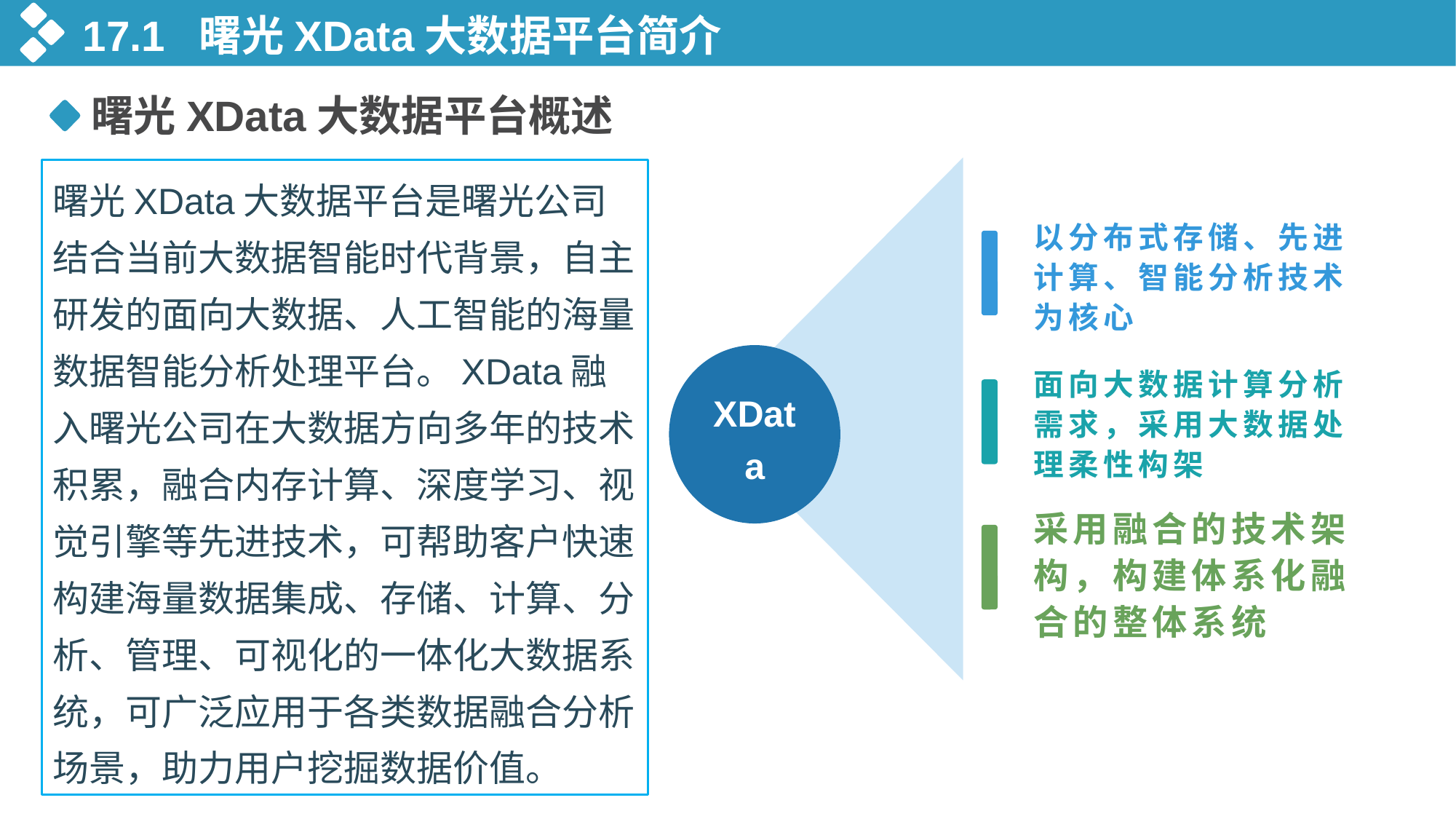

17.1  曙光XData大数据平台简介
曙光XData大数据平台概述

曙光XData大数据平台是曙光公司结合当前大数据智能时代背景，自主研发的面向大数据、人工智能的海量数据智能分析处理平台。XData融入曙光公司在大数据方向多年的技术积累，融合内存计算、深度学习、视觉引擎等先进技术，可帮助客户快速构建海量数据集成、存储、计算、分析、管理、可视化的一体化大数据系统，可广泛应用于各类数据融合分析场景，助力用户挖掘数据价值。
以分布式存储、先进计算、智能分析技术为核心

面向大数据计算分析需求，采用大数据处理柔性构架
XData

采用融合的技术架构，构建体系化融合的整体系统